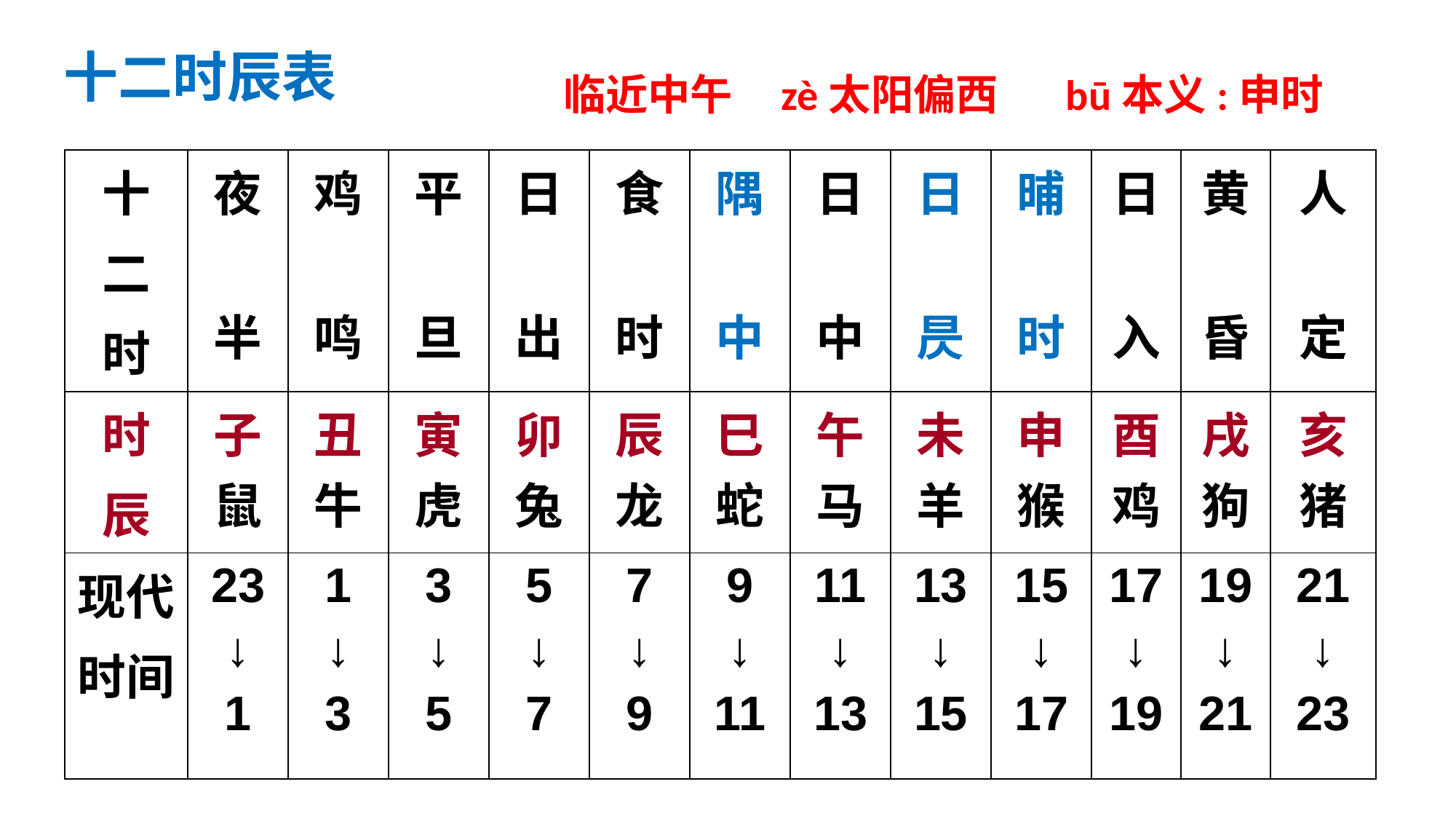

十二时辰表

临近中午
zè太阳偏西
bū本义:申时
| 十 二 时 | 夜 半 | 鸡 鸣 | 平 旦 | 日 出 | 食 时 | 隅 中 | 日 中 | 日 昃 | 晡 时 | 日 入 | 黄 昏 | 人 定 |
| --- | --- | --- | --- | --- | --- | --- | --- | --- | --- | --- | --- | --- |
| 时 辰 | 子鼠 | 丑牛 | 寅虎 | 卯兔 | 辰龙 | 巳蛇 | 午马 | 未羊 | 申猴 | 酉鸡 | 戌狗 | 亥猪 |
| 现代 时间 | 23 ↓ 1 | 1 ↓ 3 | 3 ↓ 5 | 5 ↓ 7 | 7 ↓ 9 | 9 ↓ 11 | 11 ↓ 13 | 13 ↓ 15 | 15 ↓ 17 | 17 ↓ 19 | 19 ↓ 21 | 21 ↓ 23 |